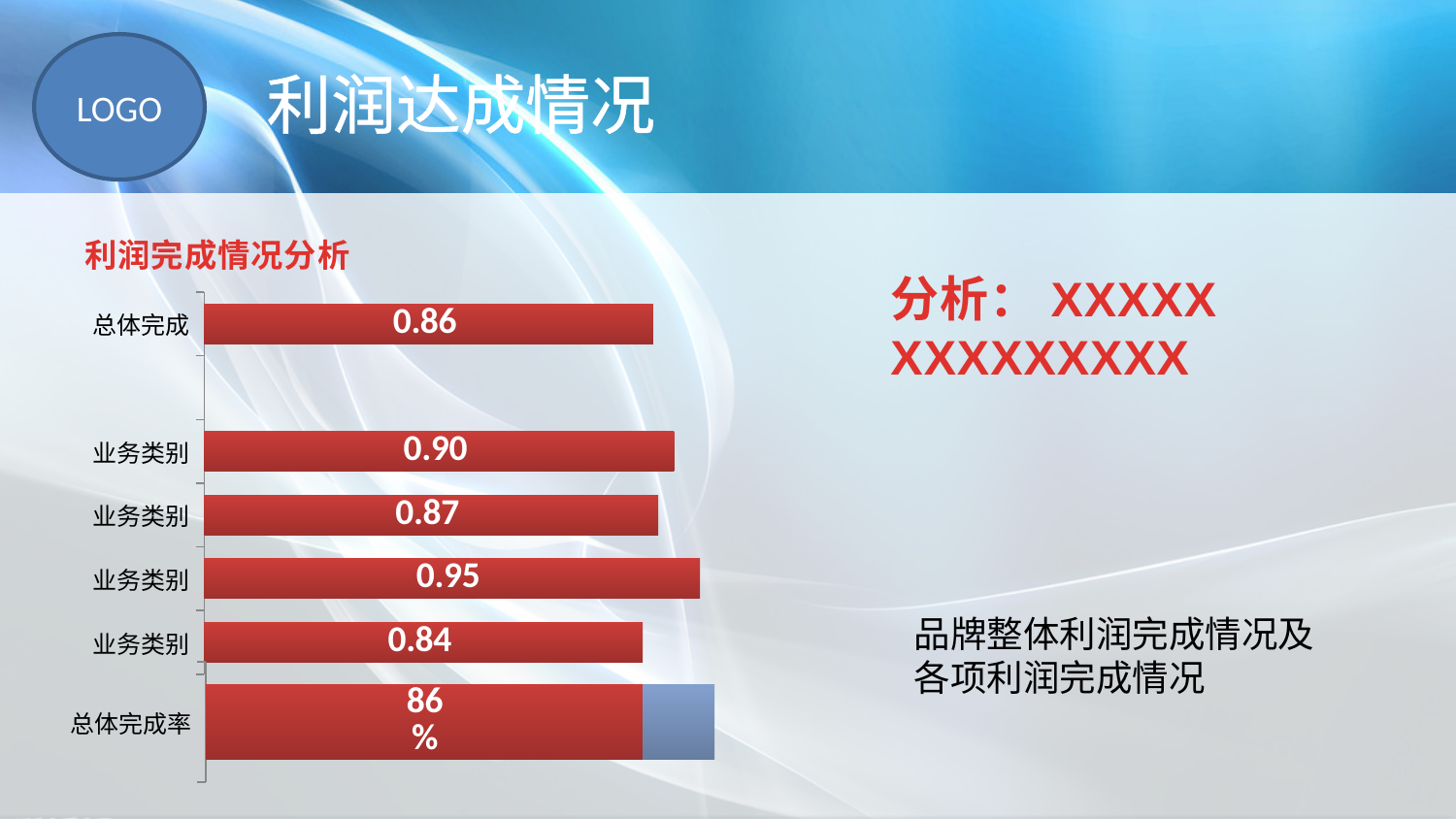

利润达成情况
利润完成情况分析
分析：XXXXX
XXXXXXXXX

### Chart

| Category | 完成 |
|---|---|
| 业务类别 | 0.8400000000000006 |
| 业务类别 | 0.9500000000000006 |
| 业务类别 | 0.8700000000000014 |
| 业务类别 | 0.9 |
|  | None |
| 总体完成 | 0.8600000000000007 |
品牌整体利润完成情况及各项利润完成情况

### Chart

| Category | 完成 | 列2 |
|---|---|---|
| 总体完成率 | 0.8600000000000007 | 0.14 |